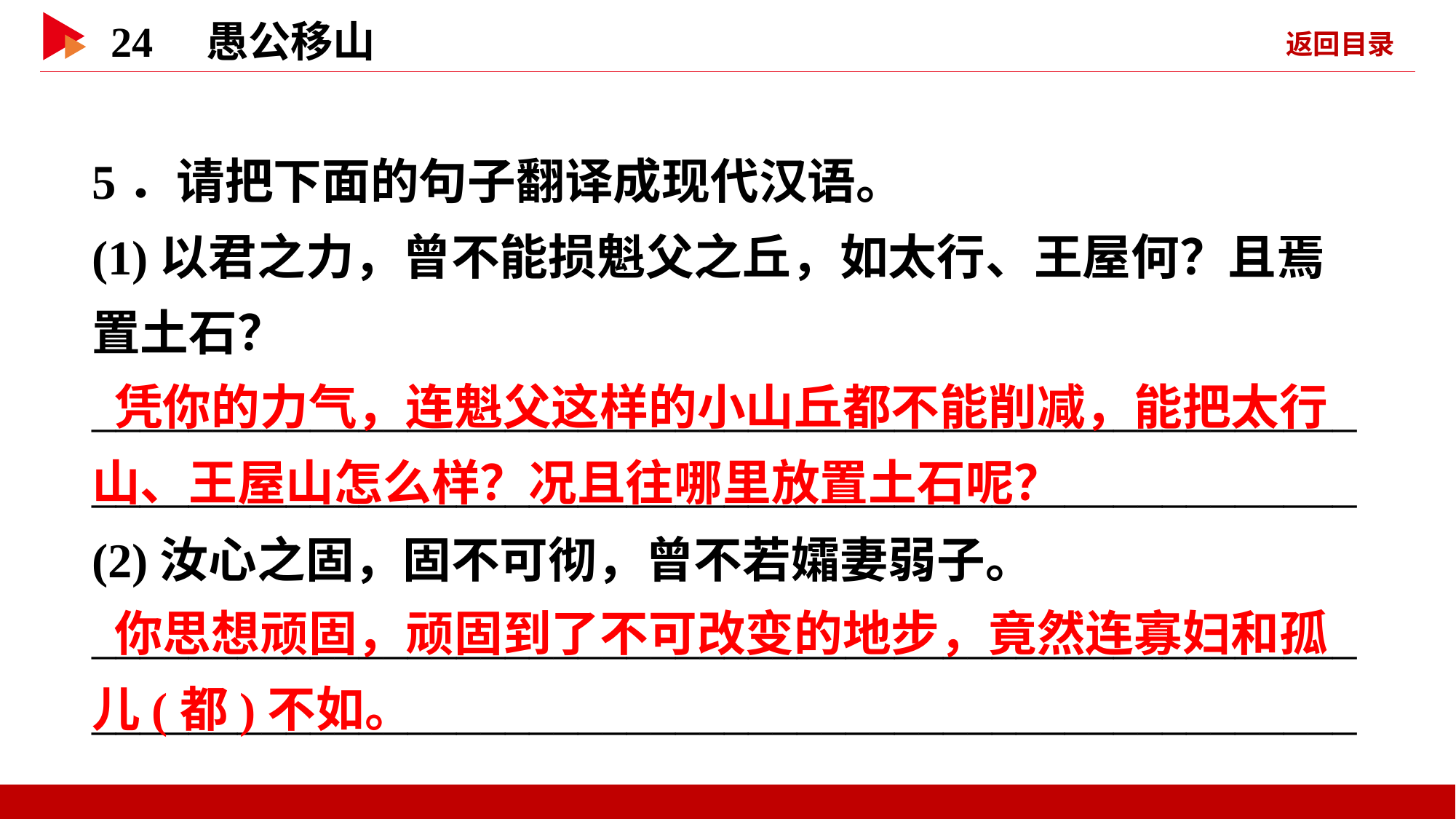

5．请把下面的句子翻译成现代汉语。
(1)以君之力，曾不能损魁父之丘，如太行、王屋何？且焉置土石？
________________________________________________________________________________________________________
(2)汝心之固，固不可彻，曾不若孀妻弱子。
________________________________________________________________________________________________________
 凭你的力气，连魁父这样的小山丘都不能削减，能把太行山、王屋山怎么样？况且往哪里放置土石呢？
 你思想顽固，顽固到了不可改变的地步，竟然连寡妇和孤儿(都)不如。